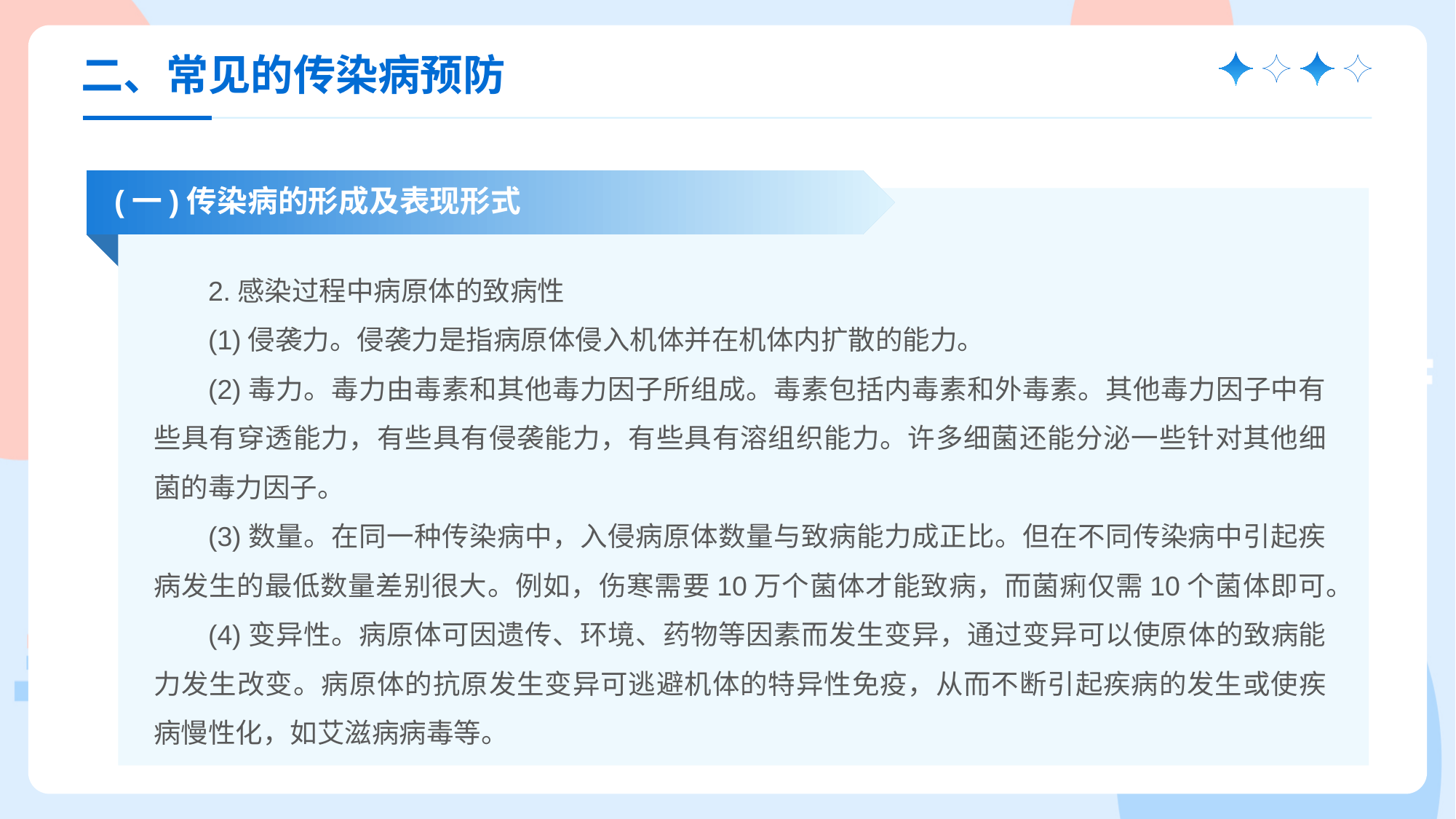

二、常见的传染病预防
(一)传染病的形成及表现形式

2.感染过程中病原体的致病性
(1)侵袭力。侵袭力是指病原体侵入机体并在机体内扩散的能力。
(2)毒力。毒力由毒素和其他毒力因子所组成。毒素包括内毒素和外毒素。其他毒力因子中有些具有穿透能力，有些具有侵袭能力，有些具有溶组织能力。许多细菌还能分泌一些针对其他细菌的毒力因子。
(3)数量。在同一种传染病中，入侵病原体数量与致病能力成正比。但在不同传染病中引起疾病发生的最低数量差别很大。例如，伤寒需要10万个菌体才能致病，而菌痢仅需10个菌体即可。
(4)变异性。病原体可因遗传、环境、药物等因素而发生变异，通过变异可以使原体的致病能力发生改变。病原体的抗原发生变异可逃避机体的特异性免疫，从而不断引起疾病的发生或使疾病慢性化，如艾滋病病毒等。